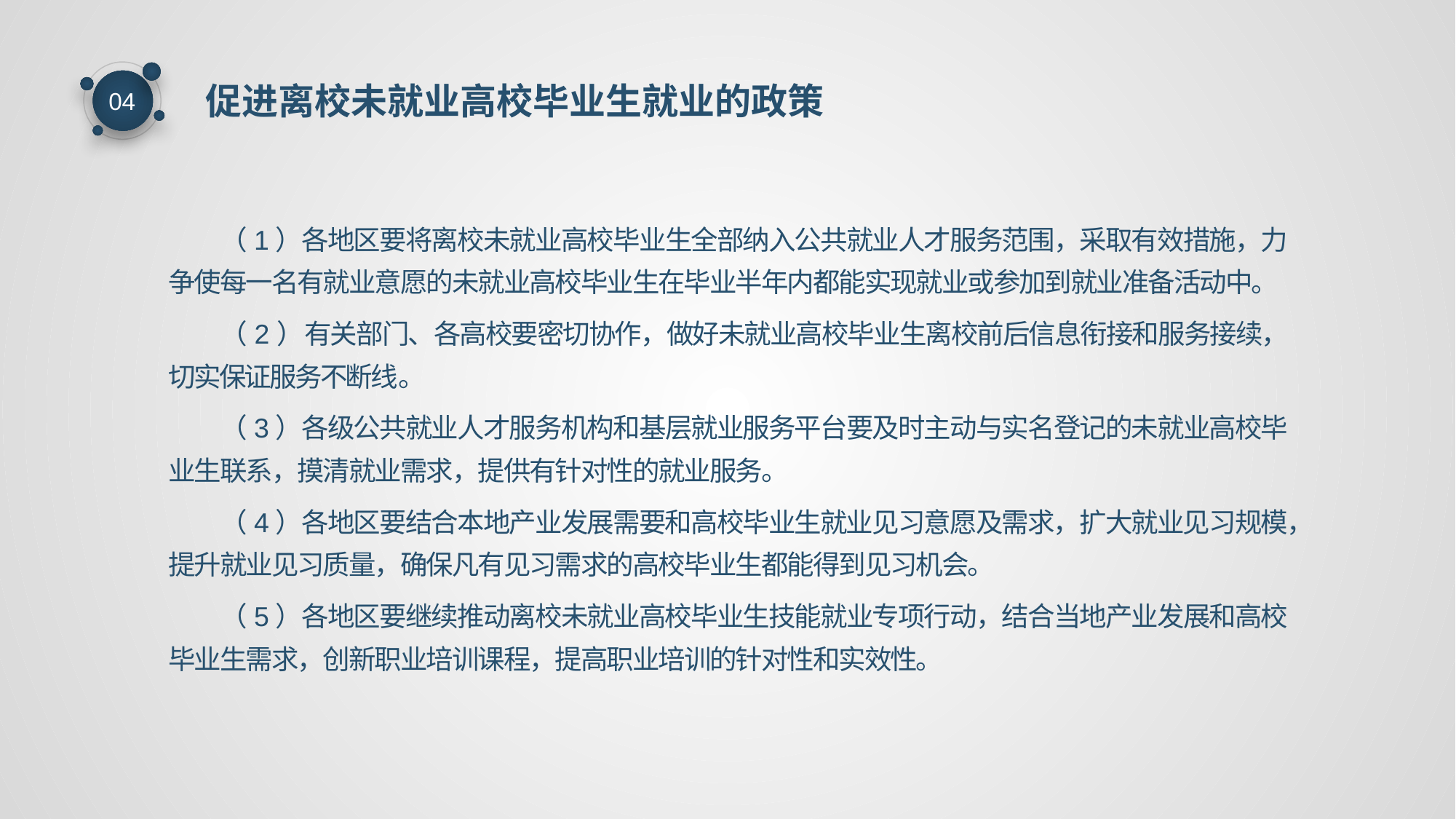

促进离校未就业高校毕业生就业的政策
04
（1）各地区要将离校未就业高校毕业生全部纳入公共就业人才服务范围，采取有效措施，力争使每一名有就业意愿的未就业高校毕业生在毕业半年内都能实现就业或参加到就业准备活动中。
（2）有关部门、各高校要密切协作，做好未就业高校毕业生离校前后信息衔接和服务接续，切实保证服务不断线。
（3）各级公共就业人才服务机构和基层就业服务平台要及时主动与实名登记的未就业高校毕业生联系，摸清就业需求，提供有针对性的就业服务。
（4）各地区要结合本地产业发展需要和高校毕业生就业见习意愿及需求，扩大就业见习规模，提升就业见习质量，确保凡有见习需求的高校毕业生都能得到见习机会。
（5）各地区要继续推动离校未就业高校毕业生技能就业专项行动，结合当地产业发展和高校毕业生需求，创新职业培训课程，提高职业培训的针对性和实效性。